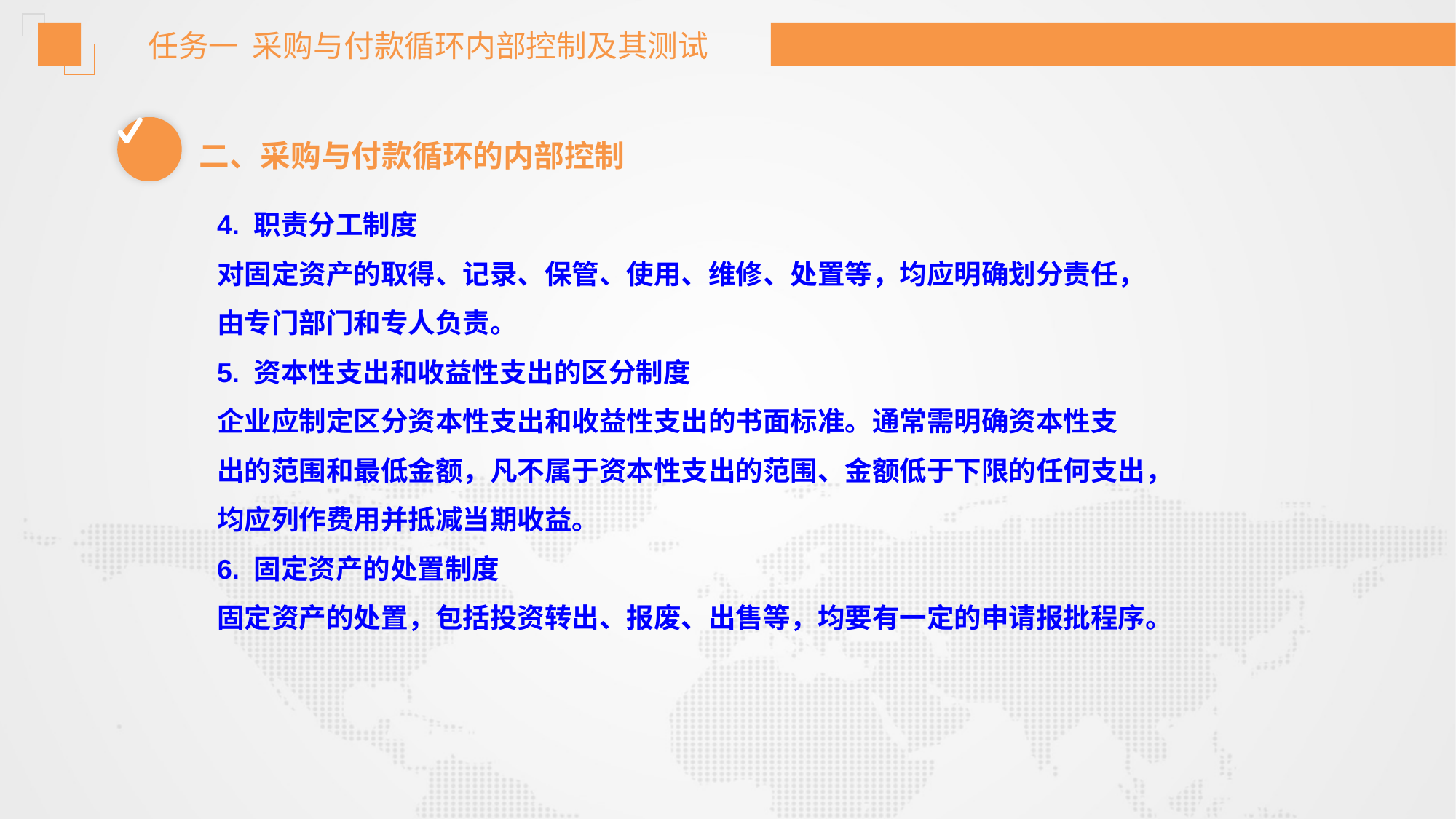

任务一  采购与付款循环内部控制及其测试

二、采购与付款循环的内部控制
4. 职责分工制度
对固定资产的取得、记录、保管、使用、维修、处置等，均应明确划分责任，
由专门部门和专人负责。
5. 资本性支出和收益性支出的区分制度
企业应制定区分资本性支出和收益性支出的书面标准。通常需明确资本性支
出的范围和最低金额，凡不属于资本性支出的范围、金额低于下限的任何支出，
均应列作费用并抵减当期收益。
6. 固定资产的处置制度
固定资产的处置，包括投资转出、报废、出售等，均要有一定的申请报批程序。